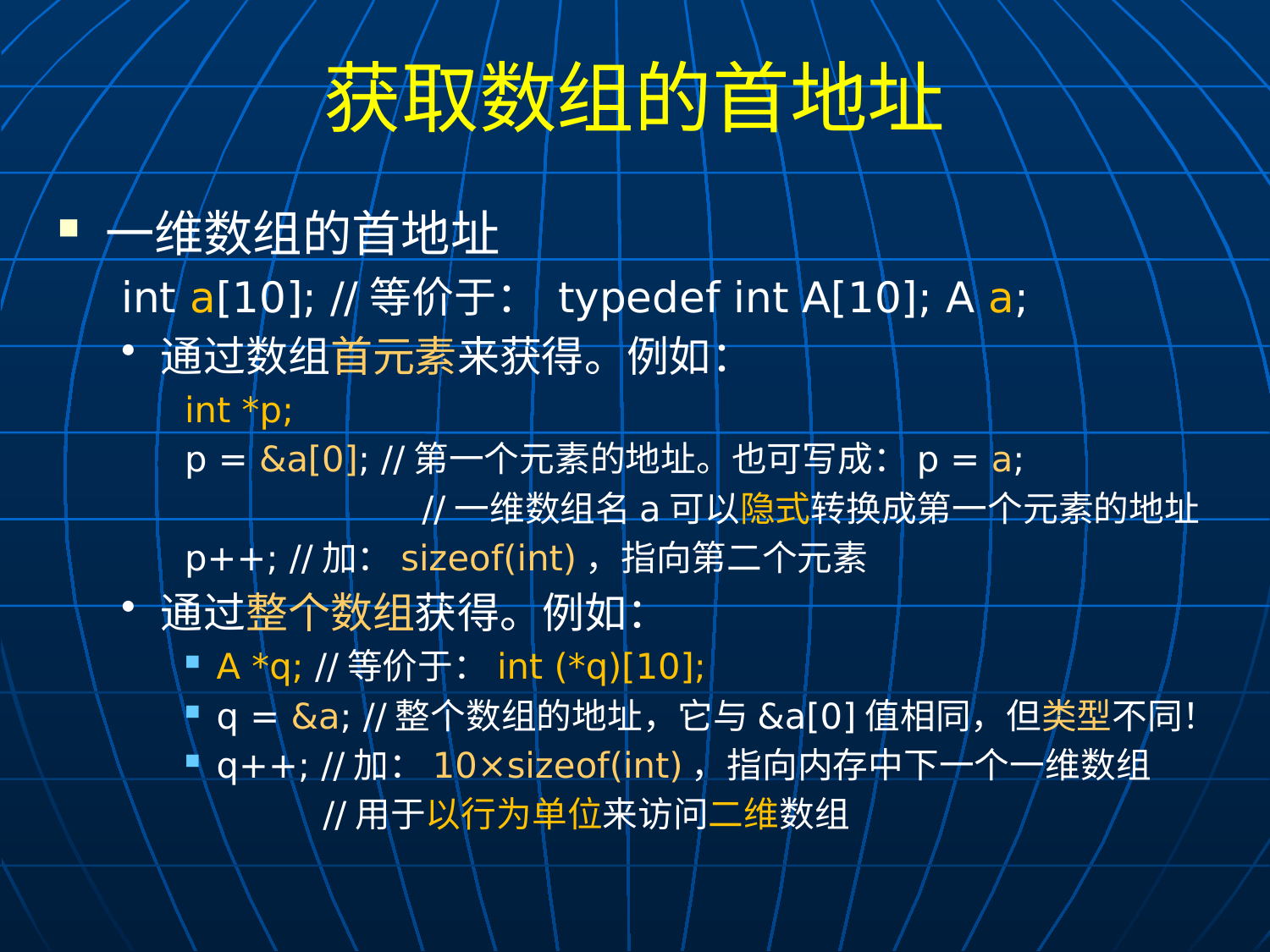

# 获取数组的首地址
一维数组的首地址
int a[10]; //等价于： typedef int A[10]; A a;
通过数组首元素来获得。例如：
int *p;
p = &a[0]; //第一个元素的地址。也可写成：p = a;
		       //一维数组名a可以隐式转换成第一个元素的地址
p++; //加：sizeof(int)，指向第二个元素
通过整个数组获得。例如：
A *q; //等价于：int (*q)[10];
q = &a; //整个数组的地址，它与&a[0]值相同，但类型不同！
q++; //加：10×sizeof(int)，指向内存中下一个一维数组
	 //用于以行为单位来访问二维数组